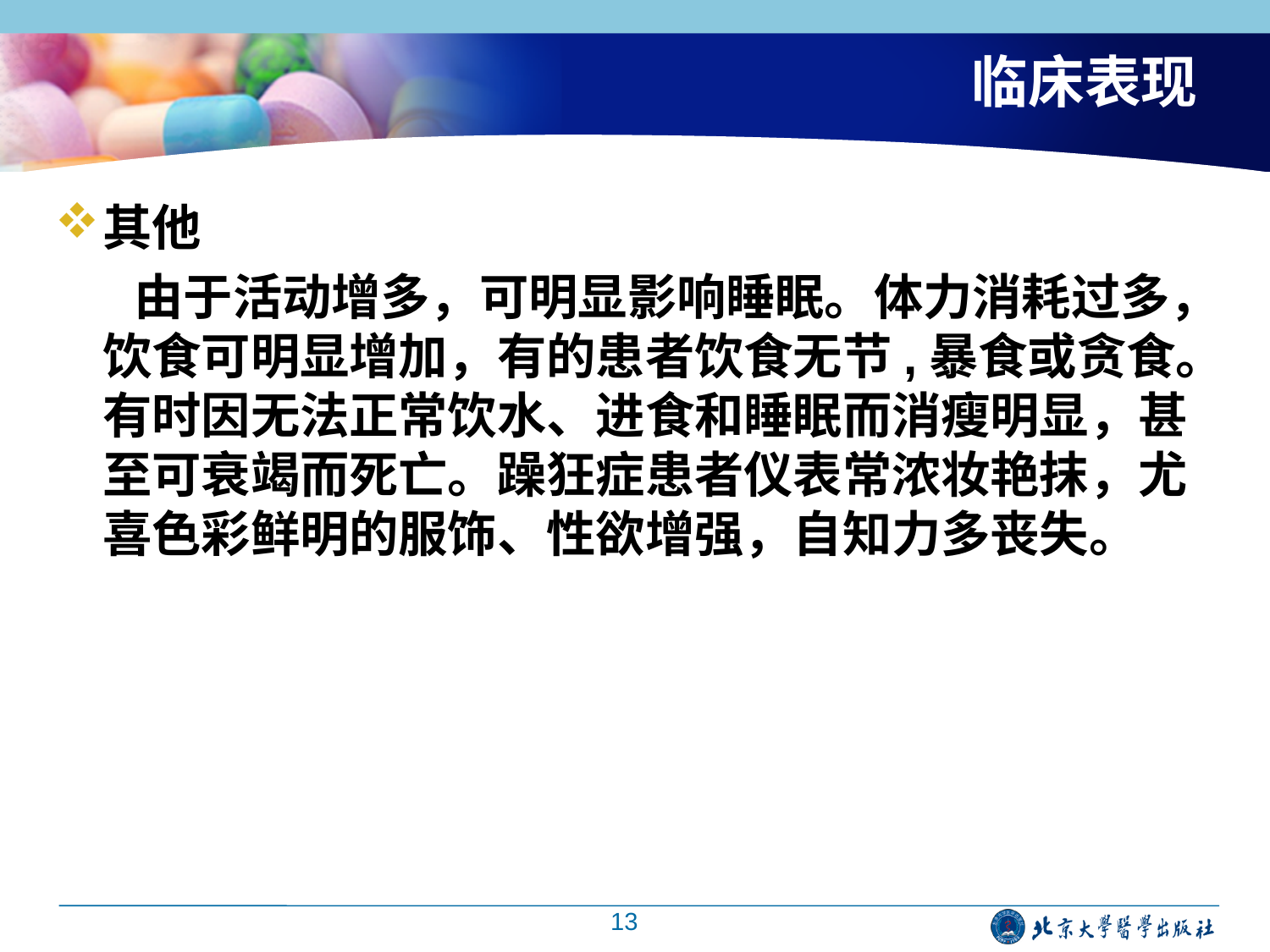

# 临床表现
其他
      由于活动增多，可明显影响睡眠。体力消耗过多，饮食可明显增加，有的患者饮食无节,暴食或贪食。有时因无法正常饮水、进食和睡眠而消瘦明显，甚至可衰竭而死亡。躁狂症患者仪表常浓妆艳抹，尤喜色彩鲜明的服饰、性欲增强，自知力多丧失。
13